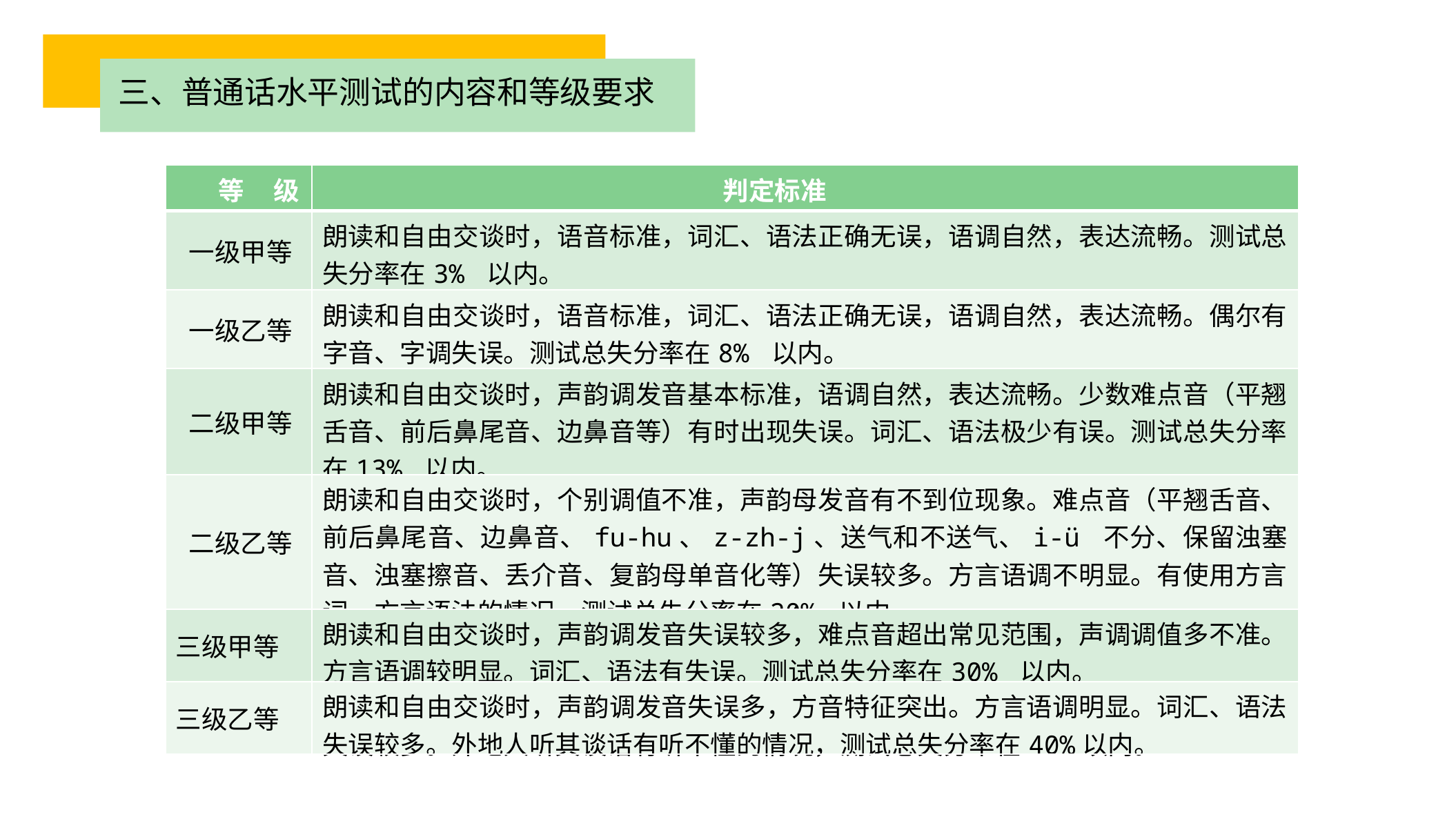

三、普通话水平测试的内容和等级要求
| 等 级 | 判定标准 |
| --- | --- |
| 一级甲等 | 朗读和自由交谈时，语音标准，词汇、语法正确无误，语调自然，表达流畅。测试总失分率在3% 以内。 |
| 一级乙等 | 朗读和自由交谈时，语音标准，词汇、语法正确无误，语调自然，表达流畅。偶尔有字音、字调失误。测试总失分率在8% 以内。 |
| 二级甲等 | 朗读和自由交谈时，声韵调发音基本标准，语调自然，表达流畅。少数难点音（平翘舌音、前后鼻尾音、边鼻音等）有时出现失误。词汇、语法极少有误。测试总失分率在13% 以内。 |
| 二级乙等 | 朗读和自由交谈时，个别调值不准，声韵母发音有不到位现象。难点音（平翘舌音、前后鼻尾音、边鼻音、fu-hu、z-zh-j、送气和不送气、i-ü 不分、保留浊塞音、浊塞擦音、丢介音、复韵母单音化等）失误较多。方言语调不明显。有使用方言词、方言语法的情况。测试总失分率在20% 以内。 |
| 三级甲等 | 朗读和自由交谈时，声韵调发音失误较多，难点音超出常见范围，声调调值多不准。方言语调较明显。词汇、语法有失误。测试总失分率在30% 以内。 |
| 三级乙等 | 朗读和自由交谈时，声韵调发音失误多，方音特征突出。方言语调明显。词汇、语法失误较多。外地人听其谈话有听不懂的情况，测试总失分率在40%以内。 |